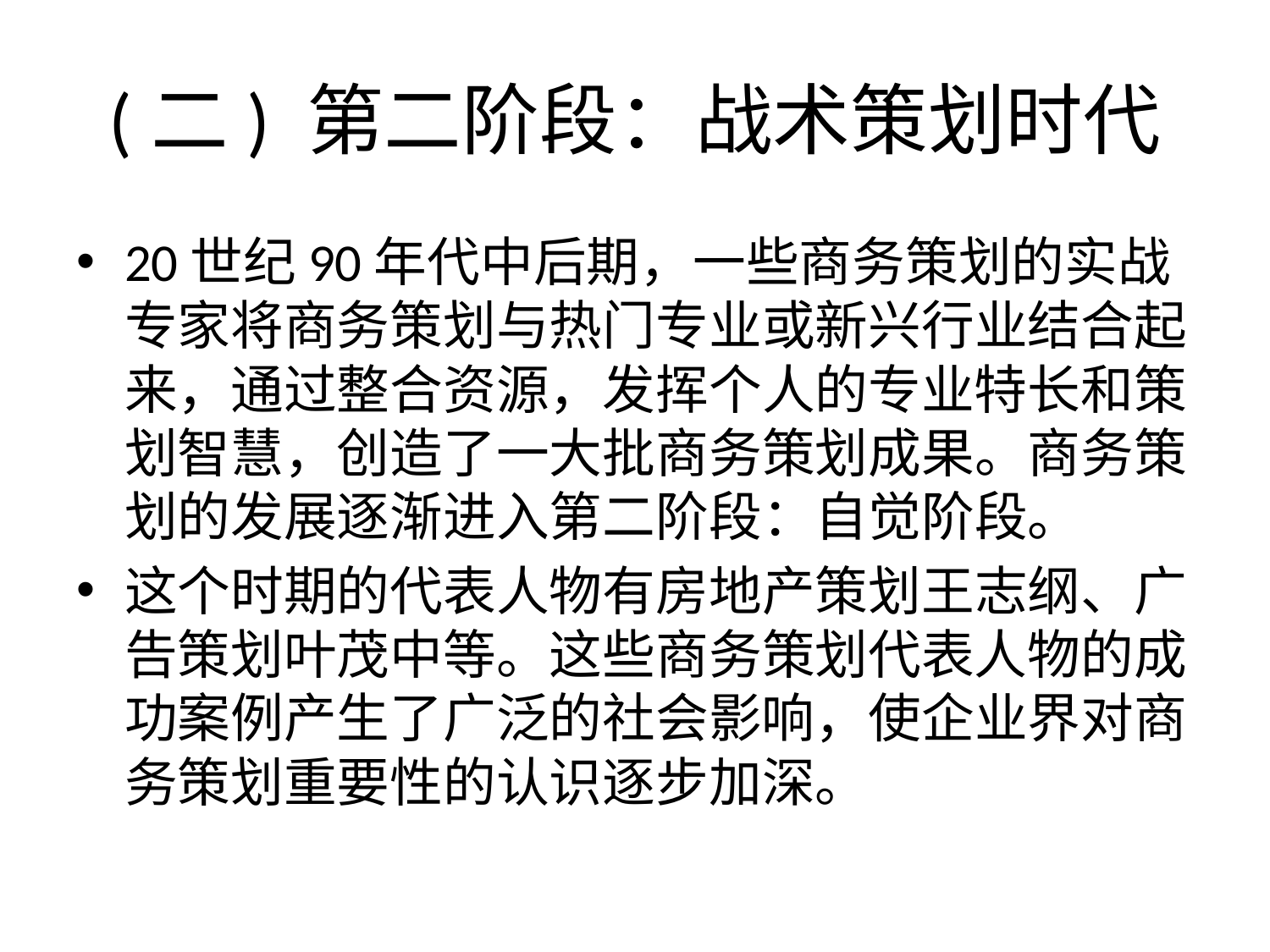

# (二) 第二阶段：战术策划时代
20世纪90年代中后期，一些商务策划的实战专家将商务策划与热门专业或新兴行业结合起来，通过整合资源，发挥个人的专业特长和策划智慧，创造了一大批商务策划成果。商务策划的发展逐渐进入第二阶段：自觉阶段。
这个时期的代表人物有房地产策划王志纲、广告策划叶茂中等。这些商务策划代表人物的成功案例产生了广泛的社会影响，使企业界对商务策划重要性的认识逐步加深。